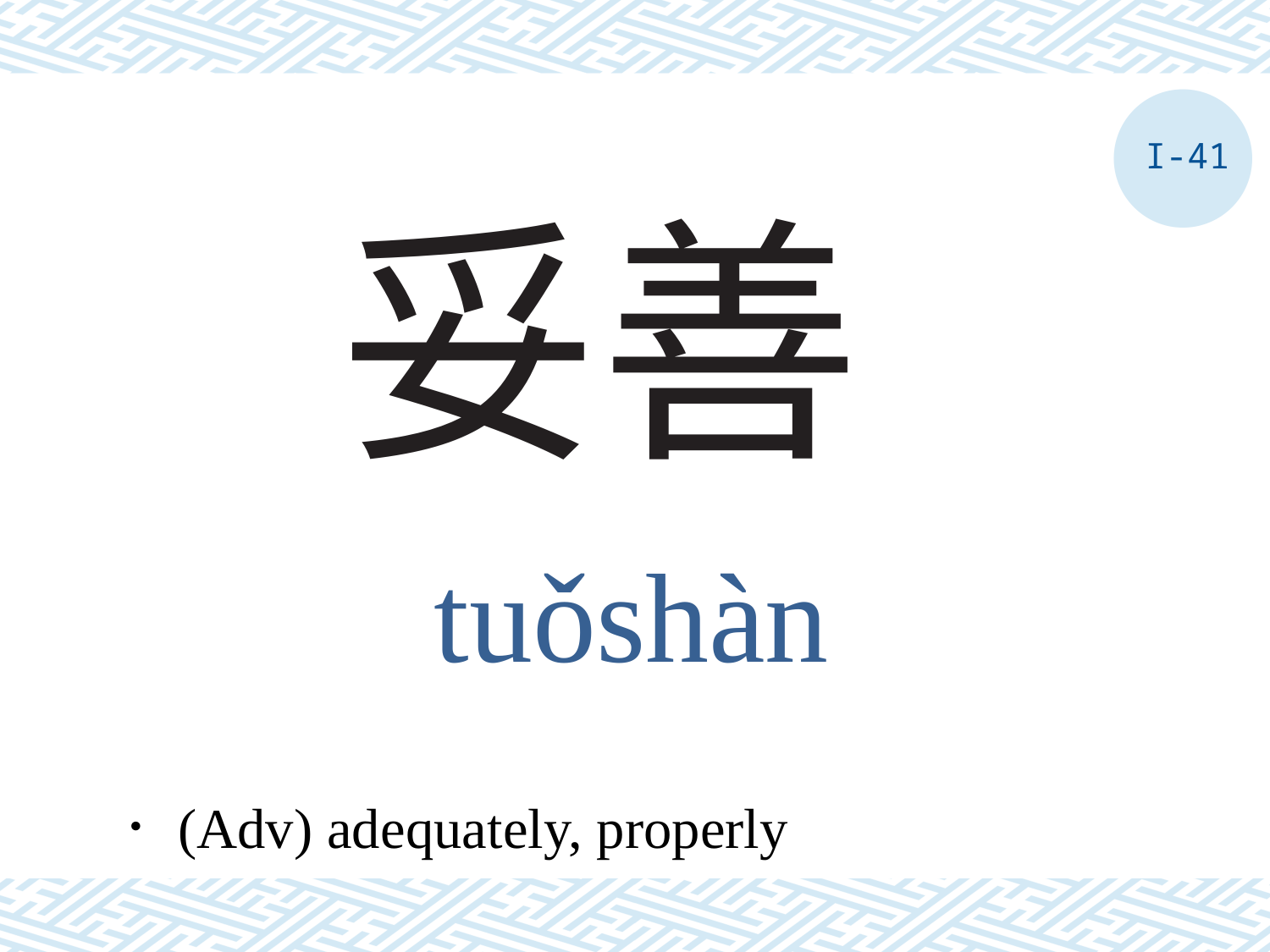

I-41
# 妥善
tuǒshàn
．(Adv) adequately, properly